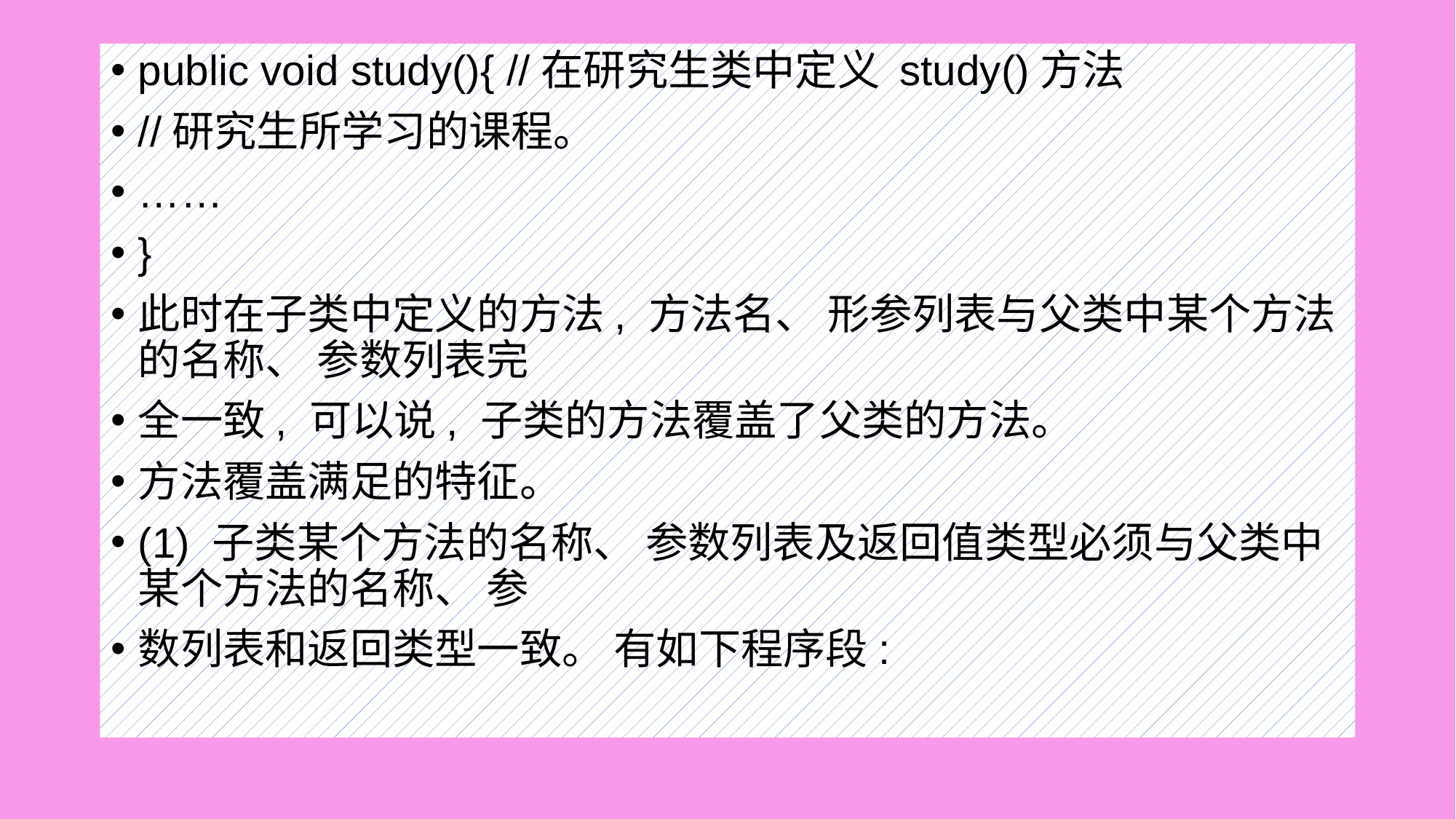

#
public void study(){ //在研究生类中定义 study()方法
//研究生所学习的课程。
……
}
此时在子类中定义的方法, 方法名、 形参列表与父类中某个方法的名称、 参数列表完
全一致, 可以说, 子类的方法覆盖了父类的方法。
方法覆盖满足的特征。
(1) 子类某个方法的名称、 参数列表及返回值类型必须与父类中某个方法的名称、 参
数列表和返回类型一致。 有如下程序段: